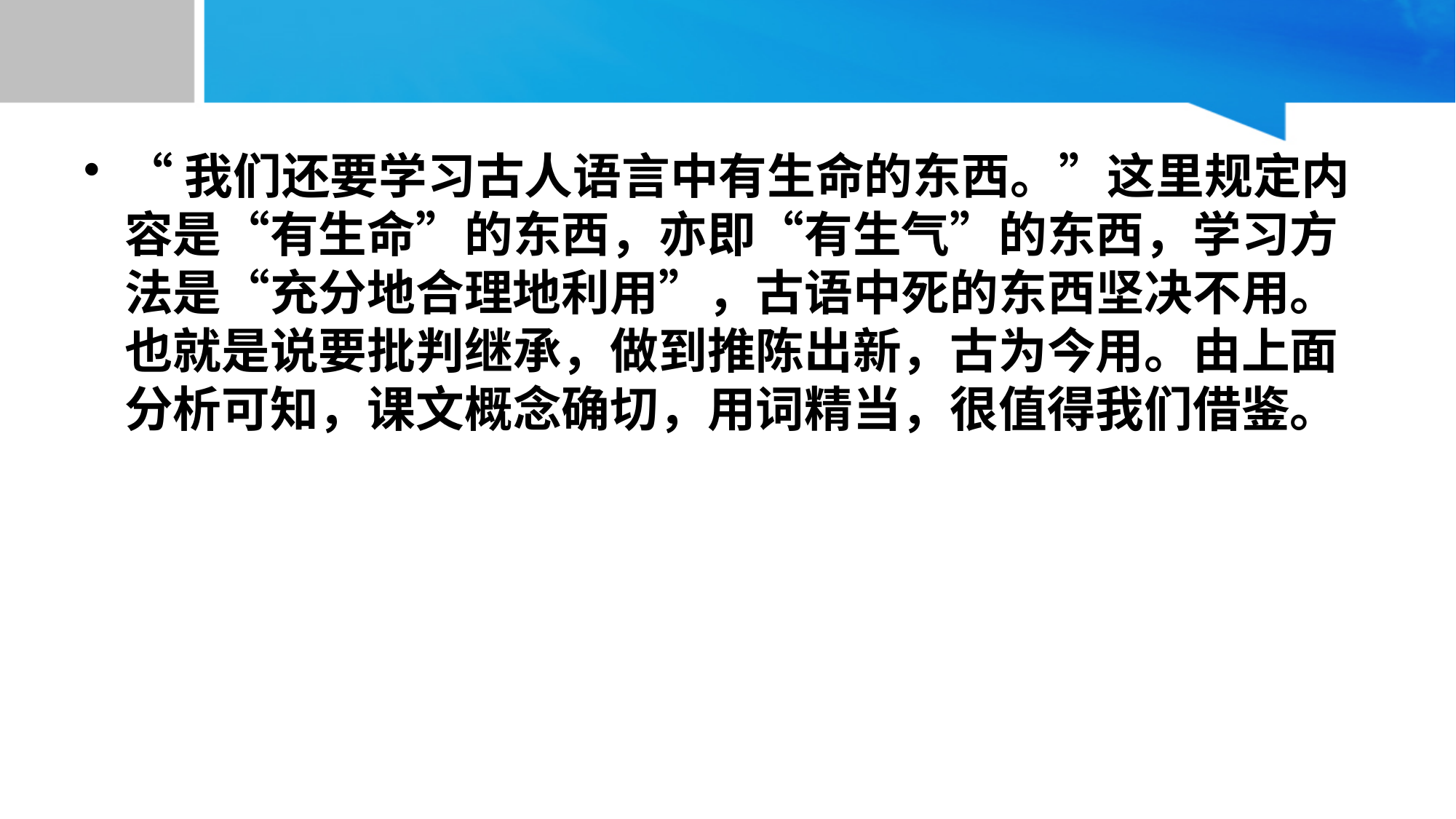

“我们还要学习古人语言中有生命的东西。”这里规定内容是“有生命”的东西，亦即“有生气”的东西，学习方法是“充分地合理地利用”，古语中死的东西坚决不用。也就是说要批判继承，做到推陈出新，古为今用。由上面分析可知，课文概念确切，用词精当，很值得我们借鉴。